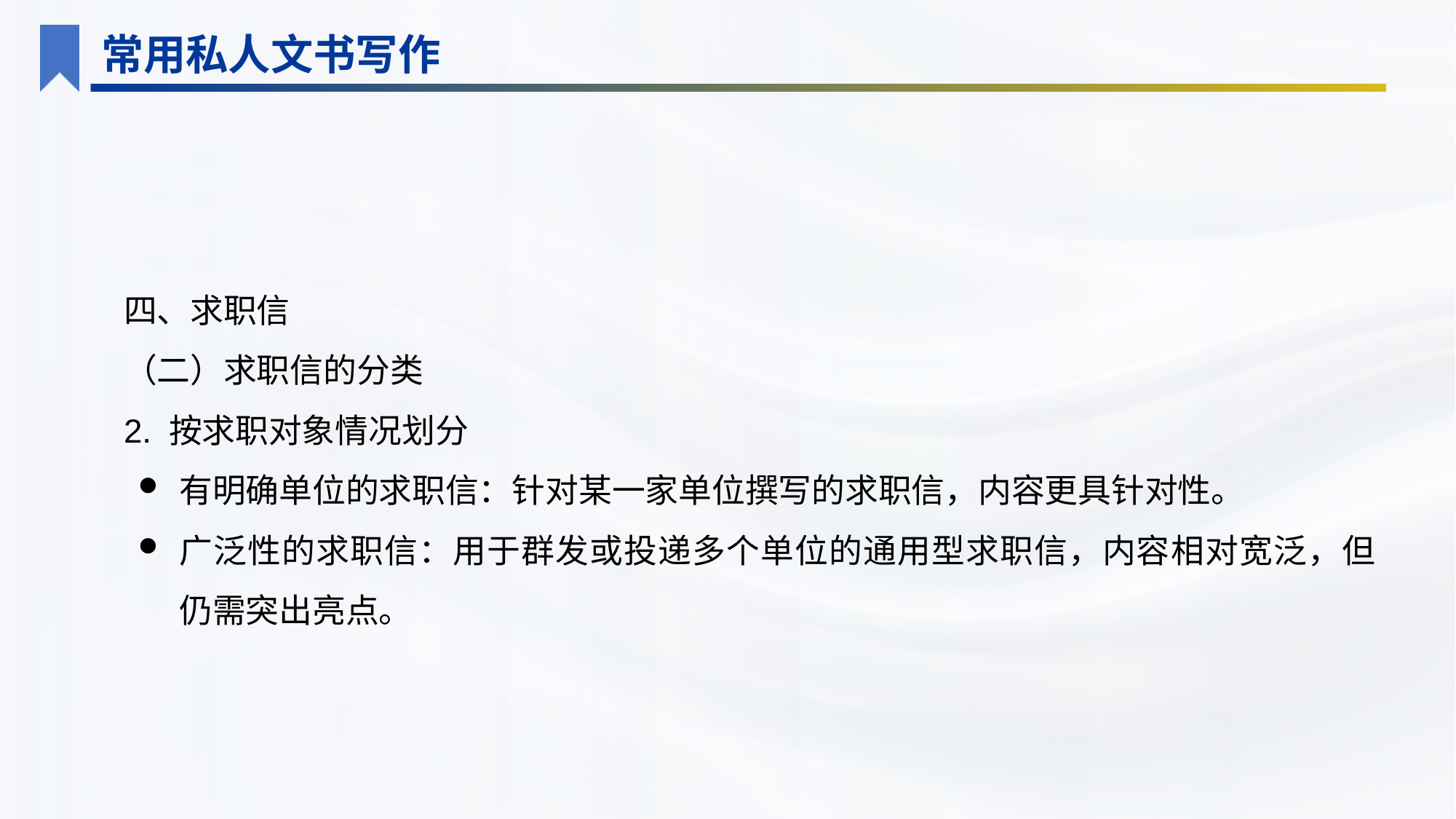

常用私人文书写作
四、求职信
（二）求职信的分类
2. 按求职对象情况划分
有明确单位的求职信：针对某一家单位撰写的求职信，内容更具针对性。
广泛性的求职信：用于群发或投递多个单位的通用型求职信，内容相对宽泛，但仍需突出亮点。